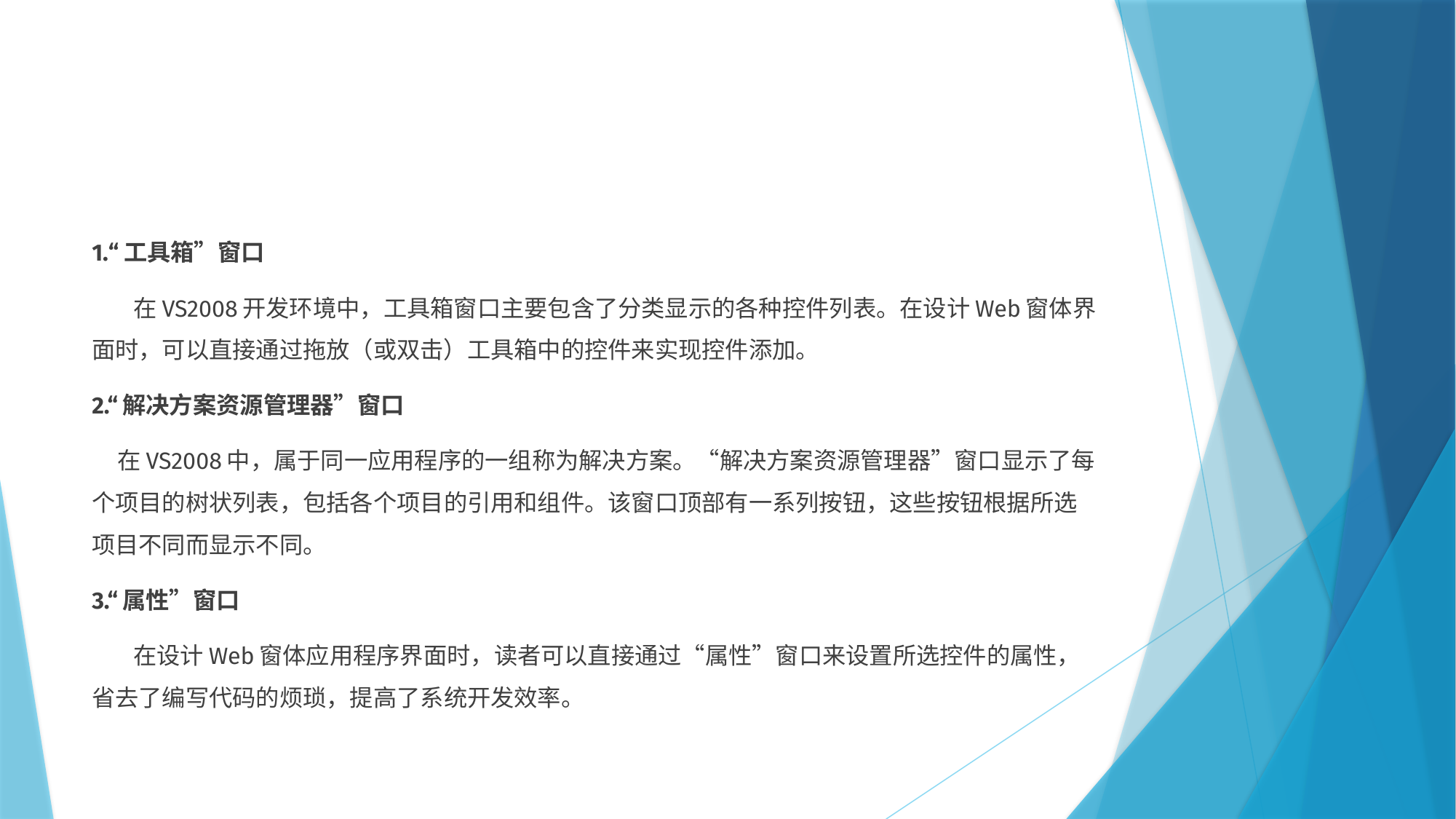

#
1.“工具箱”窗口
       在VS2008开发环境中，工具箱窗口主要包含了分类显示的各种控件列表。在设计Web窗体界面时，可以直接通过拖放（或双击）工具箱中的控件来实现控件添加。
2.“解决方案资源管理器”窗口
    在VS2008中，属于同一应用程序的一组称为解决方案。“解决方案资源管理器”窗口显示了每个项目的树状列表，包括各个项目的引用和组件。该窗口顶部有一系列按钮，这些按钮根据所选项目不同而显示不同。
3.“属性”窗口
       在设计Web窗体应用程序界面时，读者可以直接通过“属性”窗口来设置所选控件的属性，省去了编写代码的烦琐，提高了系统开发效率。